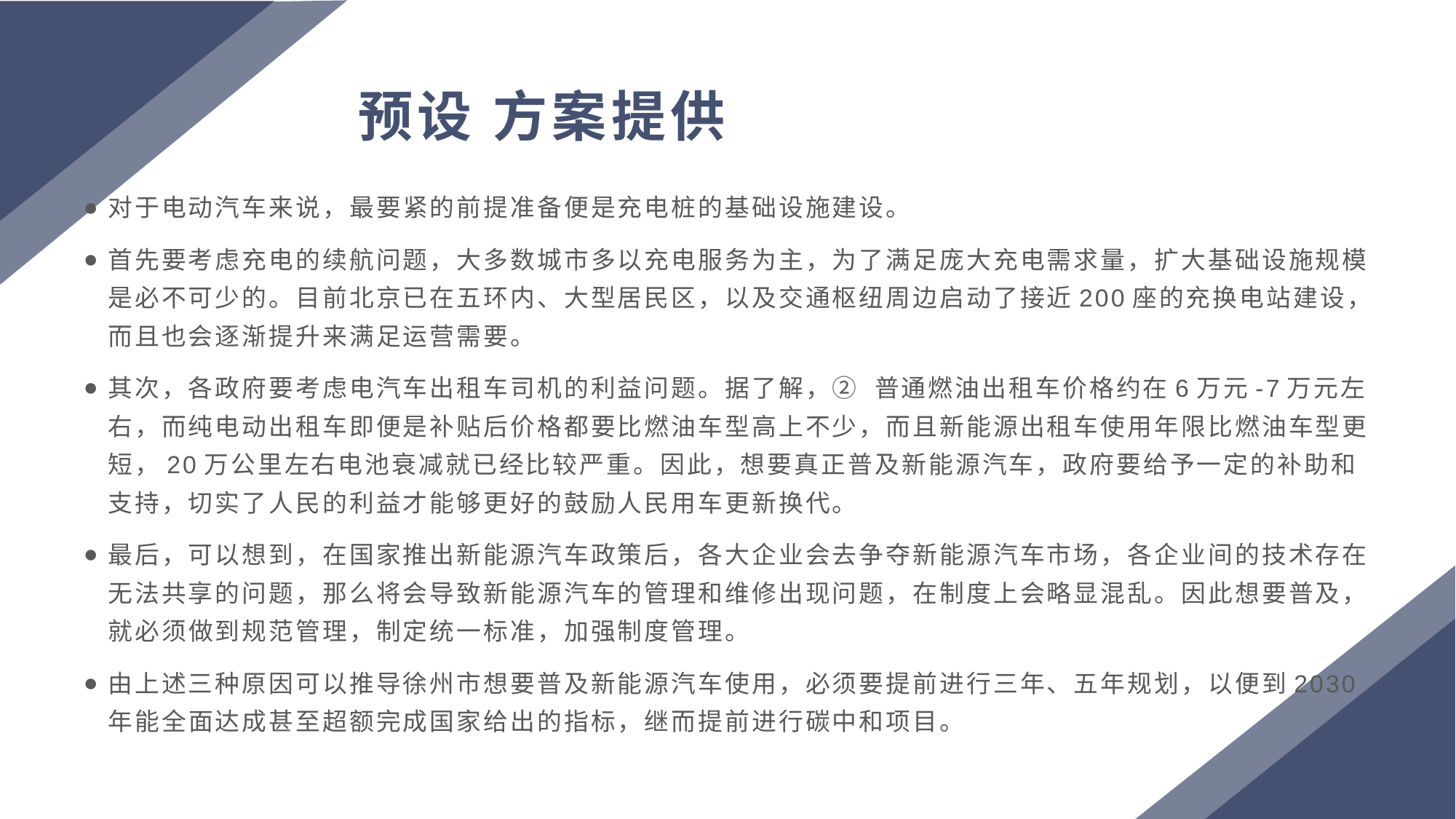

预设 方案提供
对于电动汽车来说，最要紧的前提准备便是充电桩的基础设施建设。
首先要考虑充电的续航问题，大多数城市多以充电服务为主，为了满足庞大充电需求量，扩大基础设施规模是必不可少的。目前北京已在五环内、大型居民区，以及交通枢纽周边启动了接近200座的充换电站建设，而且也会逐渐提升来满足运营需要。
其次，各政府要考虑电汽车出租车司机的利益问题。据了解，②  普通燃油出租车价格约在6万元-7万元左右，而纯电动出租车即便是补贴后价格都要比燃油车型高上不少，而且新能源出租车使用年限比燃油车型更短，20万公里左右电池衰减就已经比较严重。因此，想要真正普及新能源汽车，政府要给予一定的补助和支持，切实了人民的利益才能够更好的鼓励人民用车更新换代。
最后，可以想到，在国家推出新能源汽车政策后，各大企业会去争夺新能源汽车市场，各企业间的技术存在无法共享的问题，那么将会导致新能源汽车的管理和维修出现问题，在制度上会略显混乱。因此想要普及，就必须做到规范管理，制定统一标准，加强制度管理。
由上述三种原因可以推导徐州市想要普及新能源汽车使用，必须要提前进行三年、五年规划，以便到2030年能全面达成甚至超额完成国家给出的指标，继而提前进行碳中和项目。